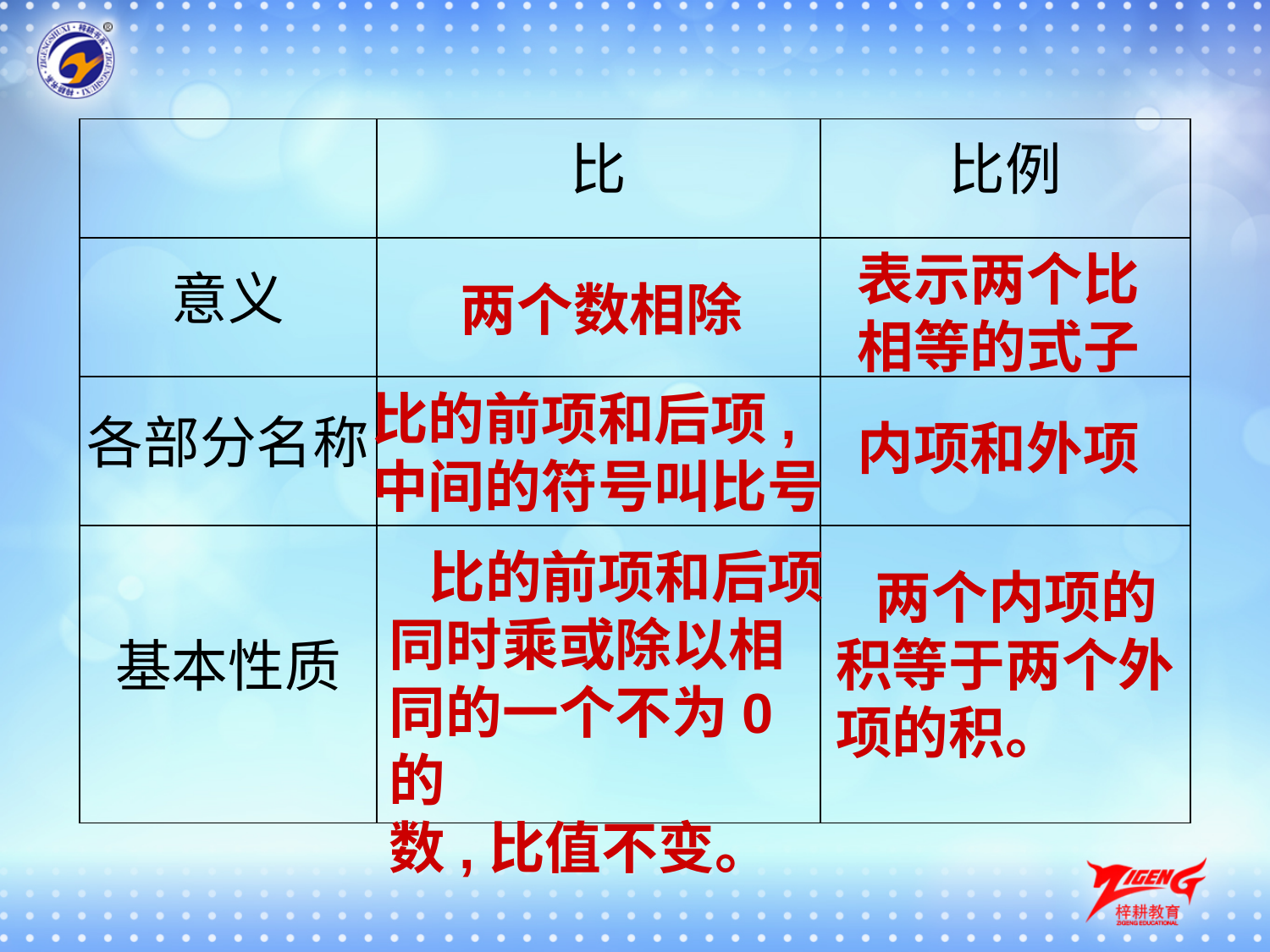

|  | 比 | 比例 |
| --- | --- | --- |
| 意义 |  |  |
| 各部分名称 |  |  |
| 基本性质 |  |  |
表示两个比
相等的式子
两个数相除
比的前项和后项,
中间的符号叫比号
内项和外项
  比的前项和后项
同时乘或除以相
同的一个不为0的
数,比值不变。
  两个内项的积等于两个外项的积。